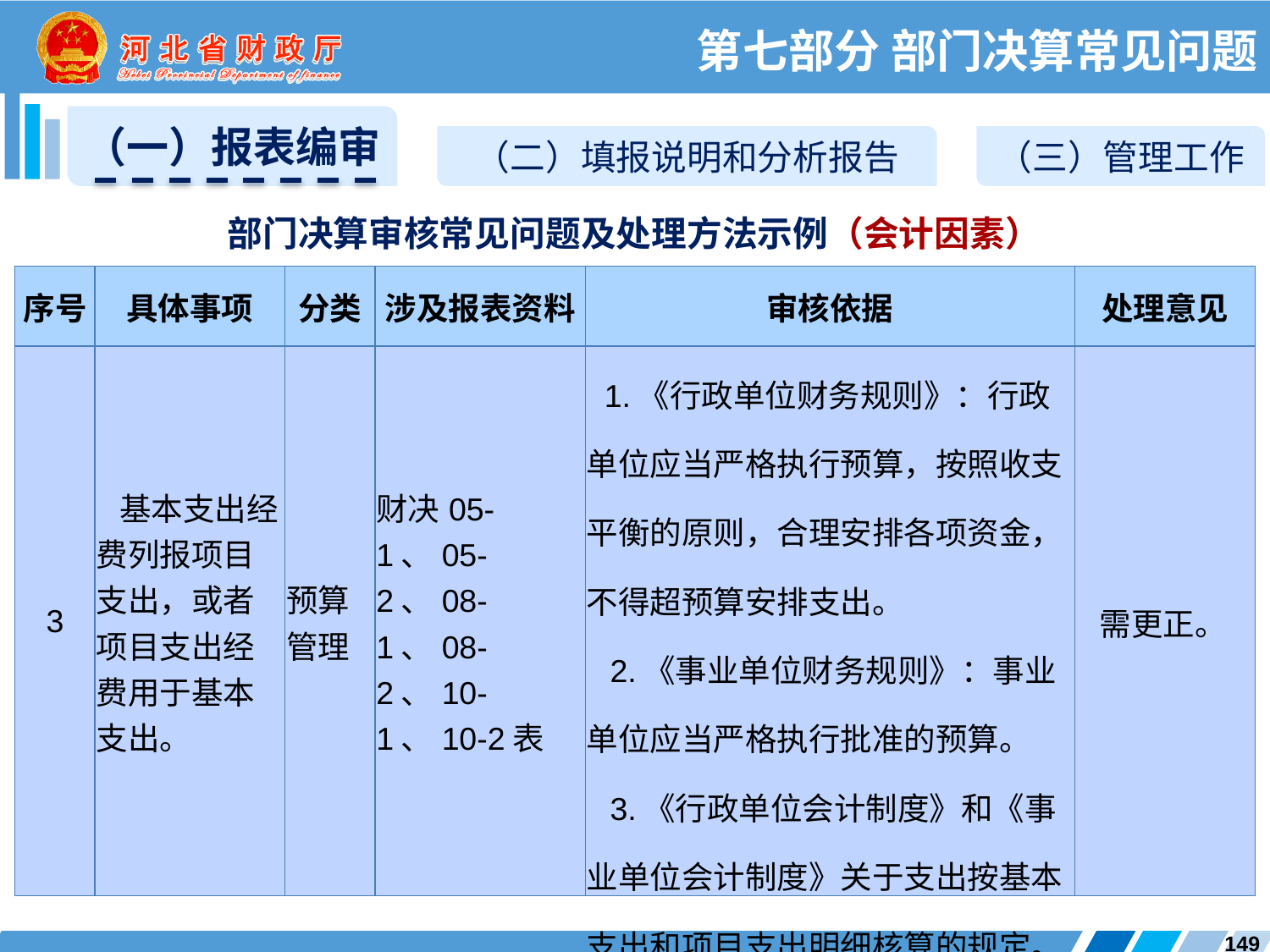

第七部分 部门决算常见问题
（一）报表编审
（二）填报说明和分析报告
（三）管理工作
部门决算审核常见问题及处理方法示例（会计因素）
| 序号 | 具体事项 | 分类 | 涉及报表资料 | 审核依据 | 处理意见 |
| --- | --- | --- | --- | --- | --- |
| 3 | 基本支出经费列报项目支出，或者项目支出经费用于基本支出。 | 预算管理 | 财决05-1、05-2、08-1、08-2、10-1、10-2表 | 1.《行政单位财务规则》：行政单位应当严格执行预算，按照收支平衡的原则，合理安排各项资金，不得超预算安排支出。 2.《事业单位财务规则》：事业单位应当严格执行批准的预算。 3.《行政单位会计制度》和《事业单位会计制度》关于支出按基本支出和项目支出明细核算的规定。 | 需更正。 |
149